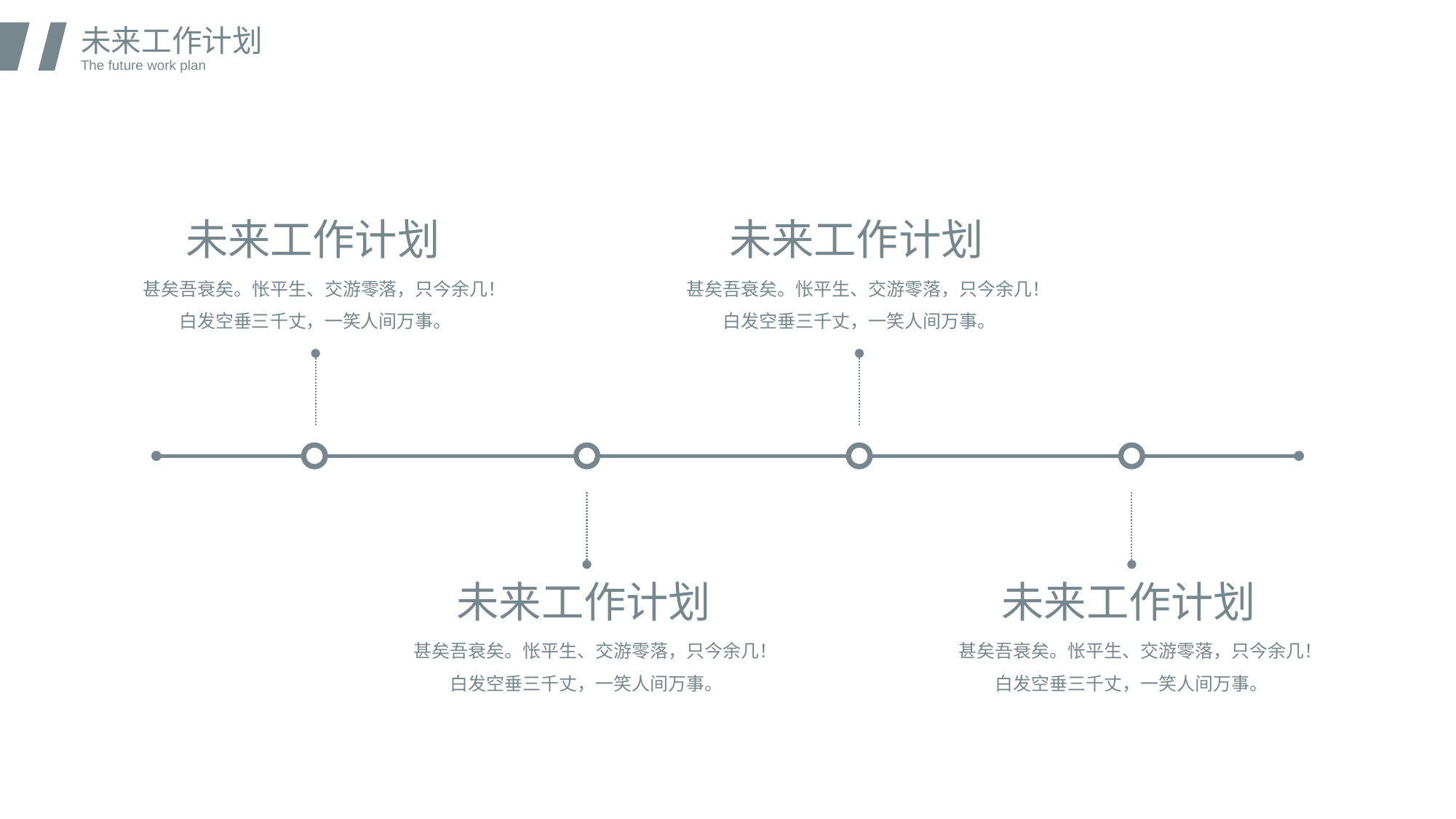

未来工作计划
The future work plan

未来工作计划
未来工作计划
甚矣吾衰矣。怅平生、交游零落，只今余几！白发空垂三千丈，一笑人间万事。
甚矣吾衰矣。怅平生、交游零落，只今余几！白发空垂三千丈，一笑人间万事。

未来工作计划
未来工作计划
甚矣吾衰矣。怅平生、交游零落，只今余几！白发空垂三千丈，一笑人间万事。
甚矣吾衰矣。怅平生、交游零落，只今余几！白发空垂三千丈，一笑人间万事。